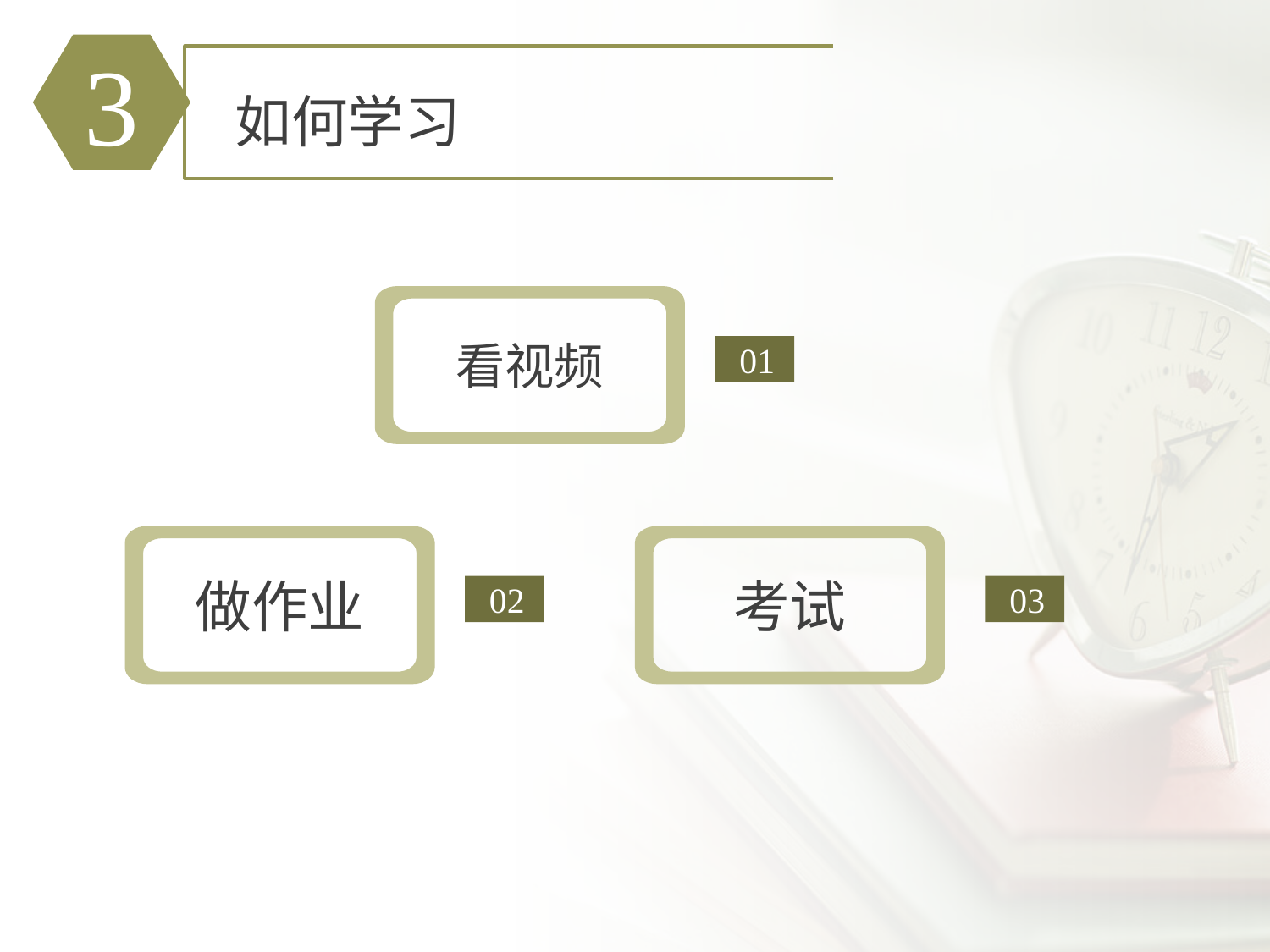

3
如何学习
看视频
01
做作业
考试
02
03